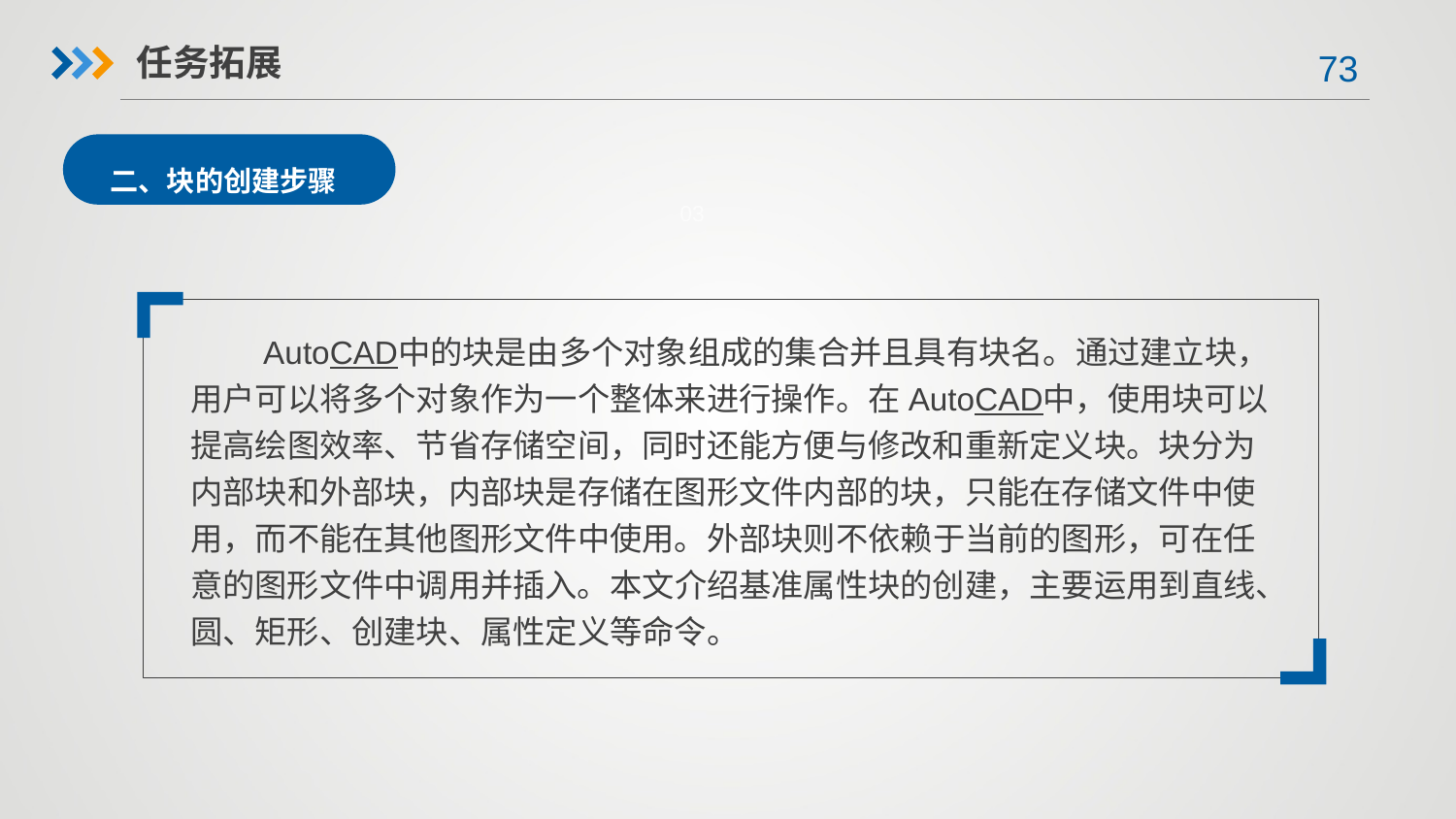

任务拓展

二、块的创建步骤

03

AutoCAD中的块是由多个对象组成的集合并且具有块名。通过建立块，用户可以将多个对象作为一个整体来进行操作。在AutoCAD中，使用块可以提高绘图效率、节省存储空间，同时还能方便与修改和重新定义块。块分为内部块和外部块，内部块是存储在图形文件内部的块，只能在存储文件中使用，而不能在其他图形文件中使用。外部块则不依赖于当前的图形，可在任意的图形文件中调用并插入。本文介绍基准属性块的创建，主要运用到直线、圆、矩形、创建块、属性定义等命令。